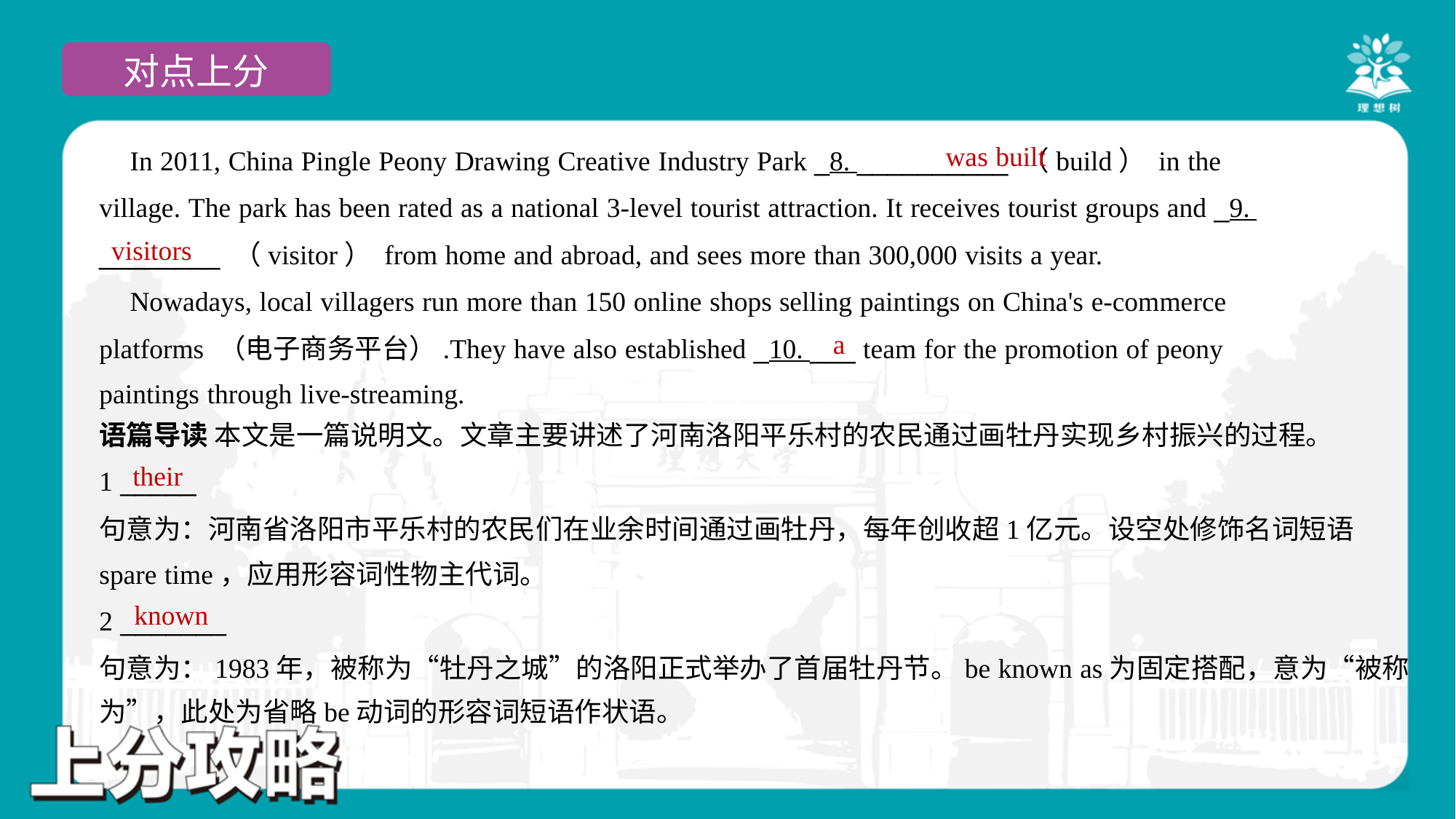

was built
    In 2011, China Pingle Peony Drawing Creative Industry Park _8. __________ （build） in the
village. The park has been rated as a national 3-level tourist attraction. It receives tourist groups and _9.
________ （visitor） from home and abroad, and sees more than 300,000 visits a year.
    Nowadays, local villagers run more than 150 online shops selling paintings on China's e-commerce
platforms （电子商务平台）.They have also established _10. ___ team for the promotion of peony
paintings through live-streaming.#1.1.4
visitors
a
语篇导读 本文是一篇说明文。文章主要讲述了河南洛阳平乐村的农民通过画牡丹实现乡村振兴的过程。
their
1 _____
句意为：河南省洛阳市平乐村的农民们在业余时间通过画牡丹，每年创收超1亿元。设空处修饰名词短语
spare time，应用形容词性物主代词。
known
2 _______
句意为：1983年，被称为“牡丹之城”的洛阳正式举办了首届牡丹节。be known as为固定搭配，意为“被称
为”，此处为省略be动词的形容词短语作状语。